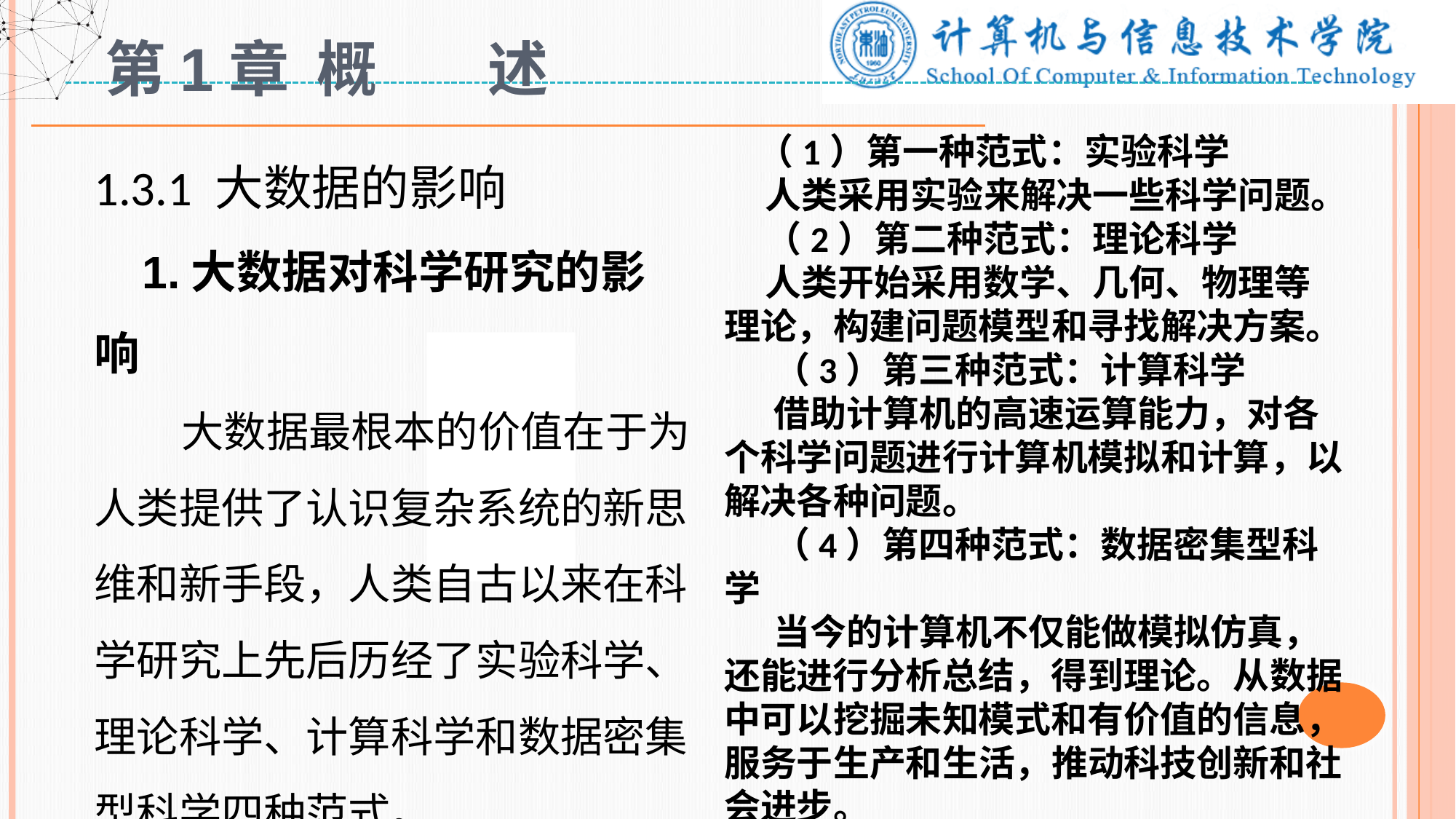

# 第1章  概        述
1.3.1 大数据的影响
     1.大数据对科学研究的影响
        大数据最根本的价值在于为人类提供了认识复杂系统的新思维和新手段，人类自古以来在科学研究上先后历经了实验科学、理论科学、计算科学和数据密集型科学四种范式。
   （1）第一种范式：实验科学
    人类采用实验来解决一些科学问题。
    （2）第二种范式：理论科学
    人类开始采用数学、几何、物理等理论，构建问题模型和寻找解决方案。
     （3）第三种范式：计算科学
     借助计算机的高速运算能力，对各个科学问题进行计算机模拟和计算，以解决各种问题。
     （4）第四种范式：数据密集型科学
     当今的计算机不仅能做模拟仿真，还能进行分析总结，得到理论。从数据中可以挖掘未知模式和有价值的信息，服务于生产和生活，推动科技创新和社会进步。